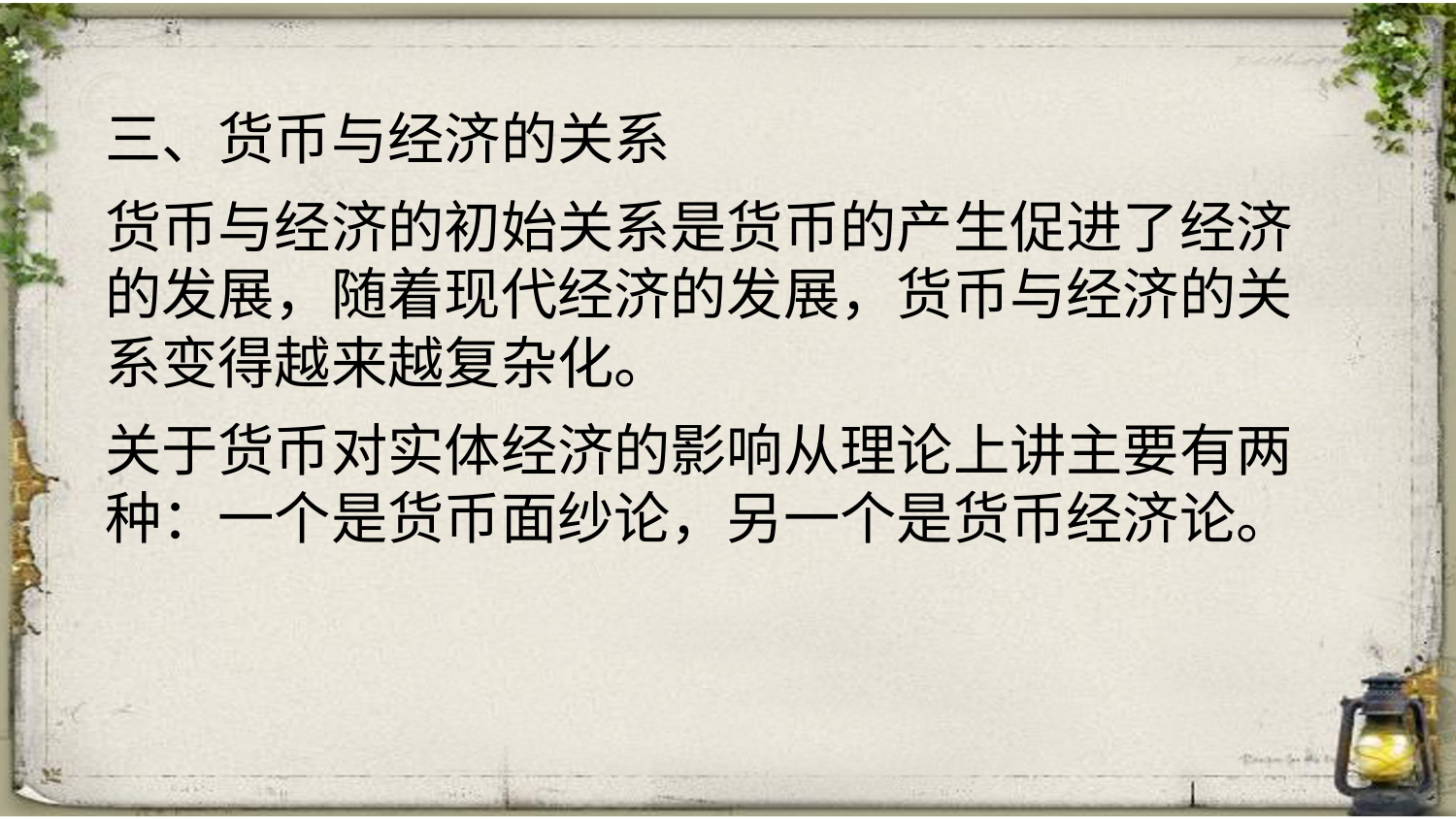

三、货币与经济的关系
货币与经济的初始关系是货币的产生促进了经济的发展，随着现代经济的发展，货币与经济的关系变得越来越复杂化。
关于货币对实体经济的影响从理论上讲主要有两种：一个是货币面纱论，另一个是货币经济论。